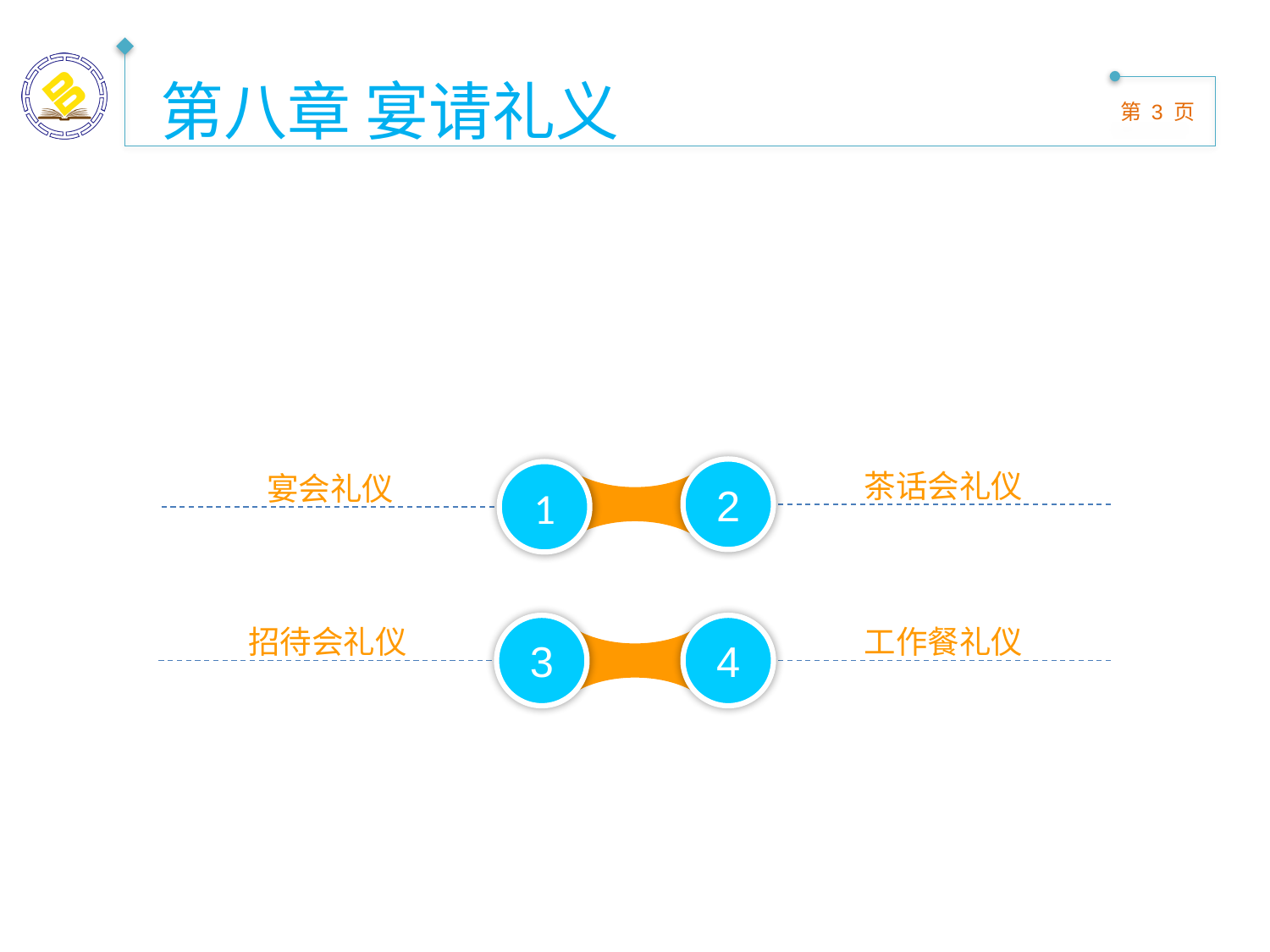

第八章 宴请礼义
茶话会礼仪
2
宴会礼仪
1

招待会礼仪
3
工作餐礼仪
4